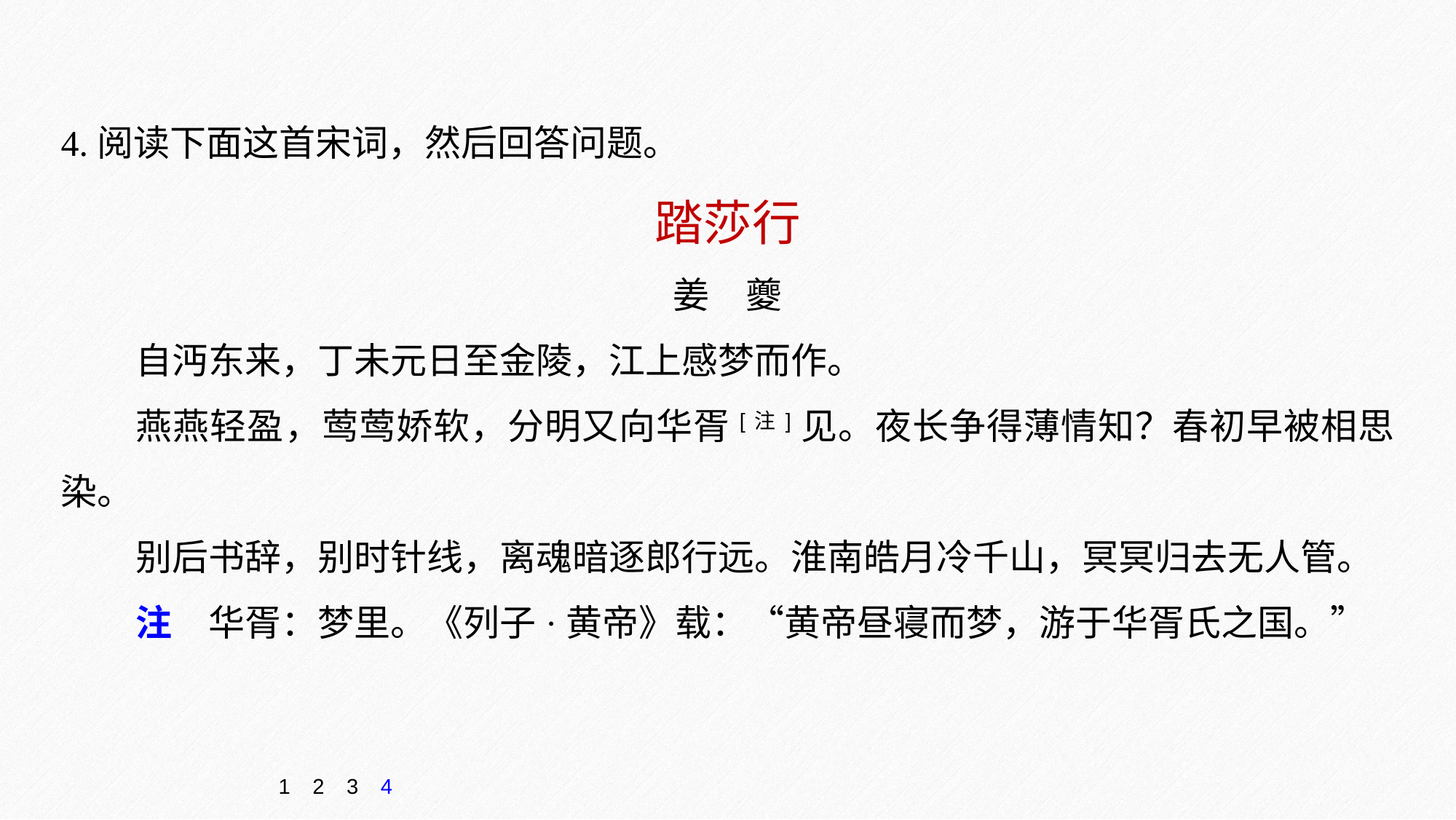

4.阅读下面这首宋词，然后回答问题。
踏莎行
姜　夔
自沔东来，丁未元日至金陵，江上感梦而作。
燕燕轻盈，莺莺娇软，分明又向华胥[注]见。夜长争得薄情知？春初早被相思染。
别后书辞，别时针线，离魂暗逐郎行远。淮南皓月冷千山，冥冥归去无人管。
注　华胥：梦里。《列子·黄帝》载：“黄帝昼寝而梦，游于华胥氏之国。”
1
2
3
4